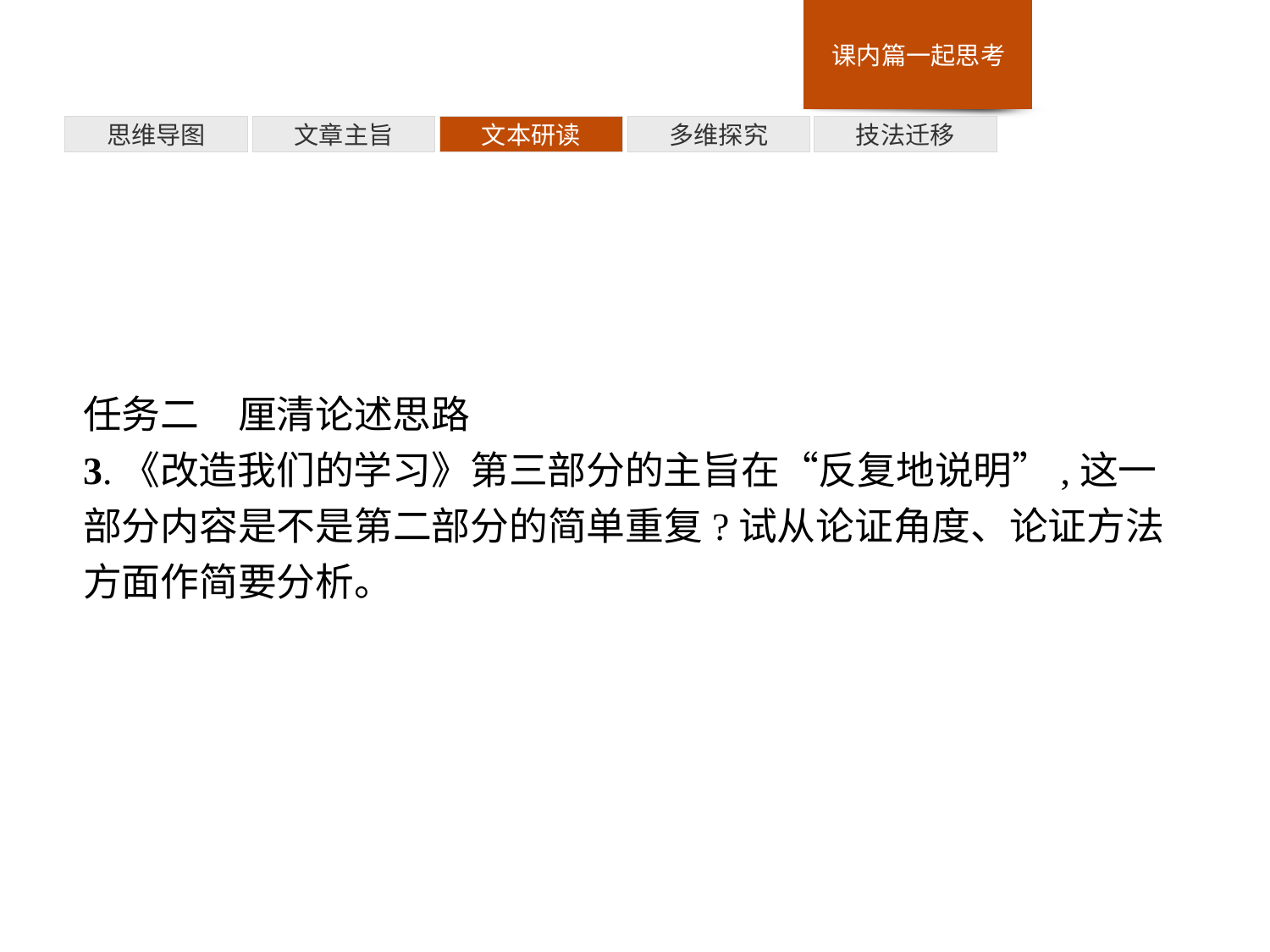

多维探究
思维导图
文章主旨
文本研读
技法迁移
任务二　厘清论述思路
3.《改造我们的学习》第三部分的主旨在“反复地说明”,这一部分内容是不是第二部分的简单重复?试从论证角度、论证方法方面作简要分析。